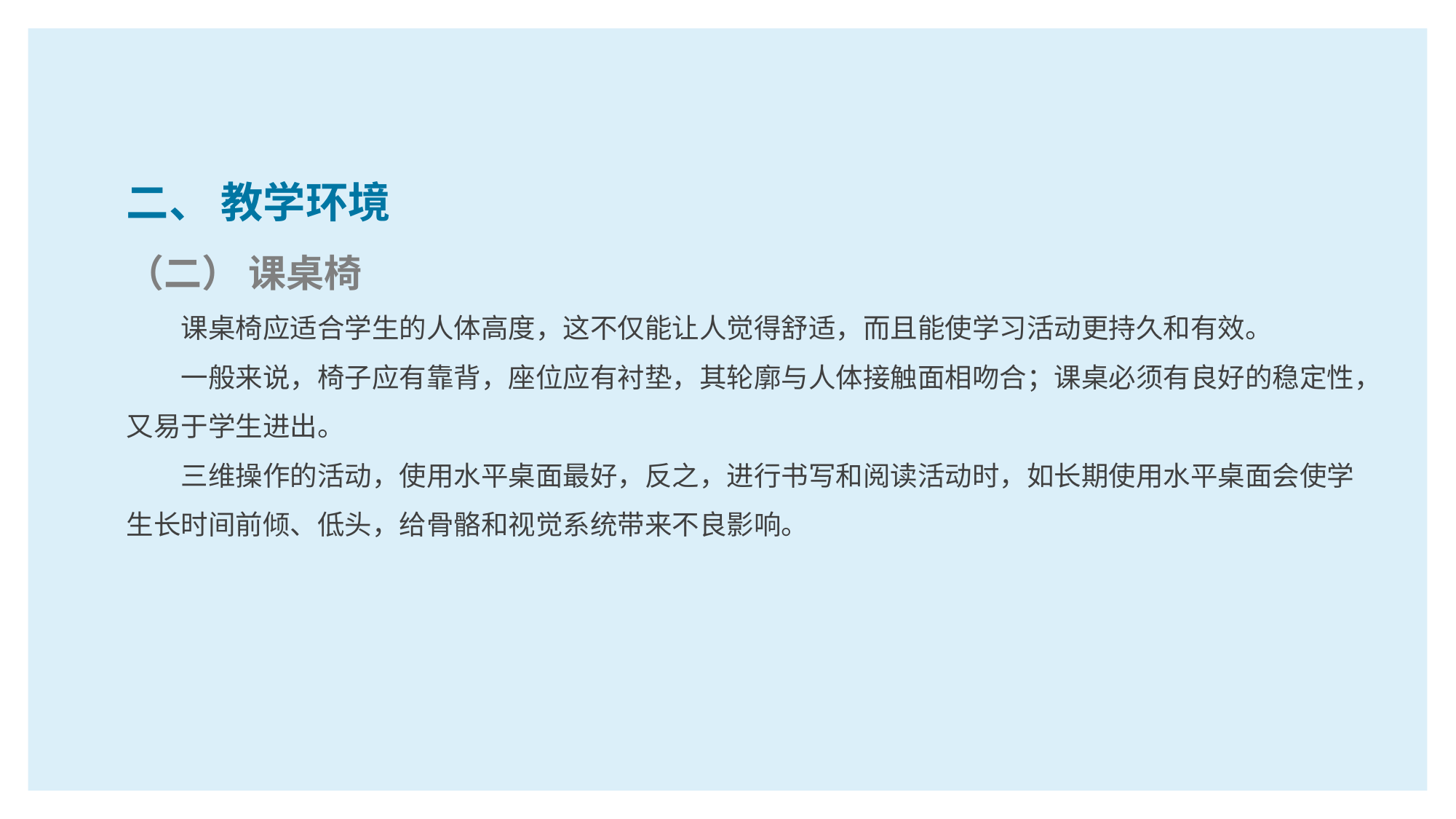

二、 教学环境
（二） 课桌椅
课桌椅应适合学生的人体高度，这不仅能让人觉得舒适，而且能使学习活动更持久和有效。
一般来说，椅子应有靠背，座位应有衬垫，其轮廓与人体接触面相吻合；课桌必须有良好的稳定性，又易于学生进出。
三维操作的活动，使用水平桌面最好，反之，进行书写和阅读活动时，如长期使用水平桌面会使学生长时间前倾、低头，给骨骼和视觉系统带来不良影响。